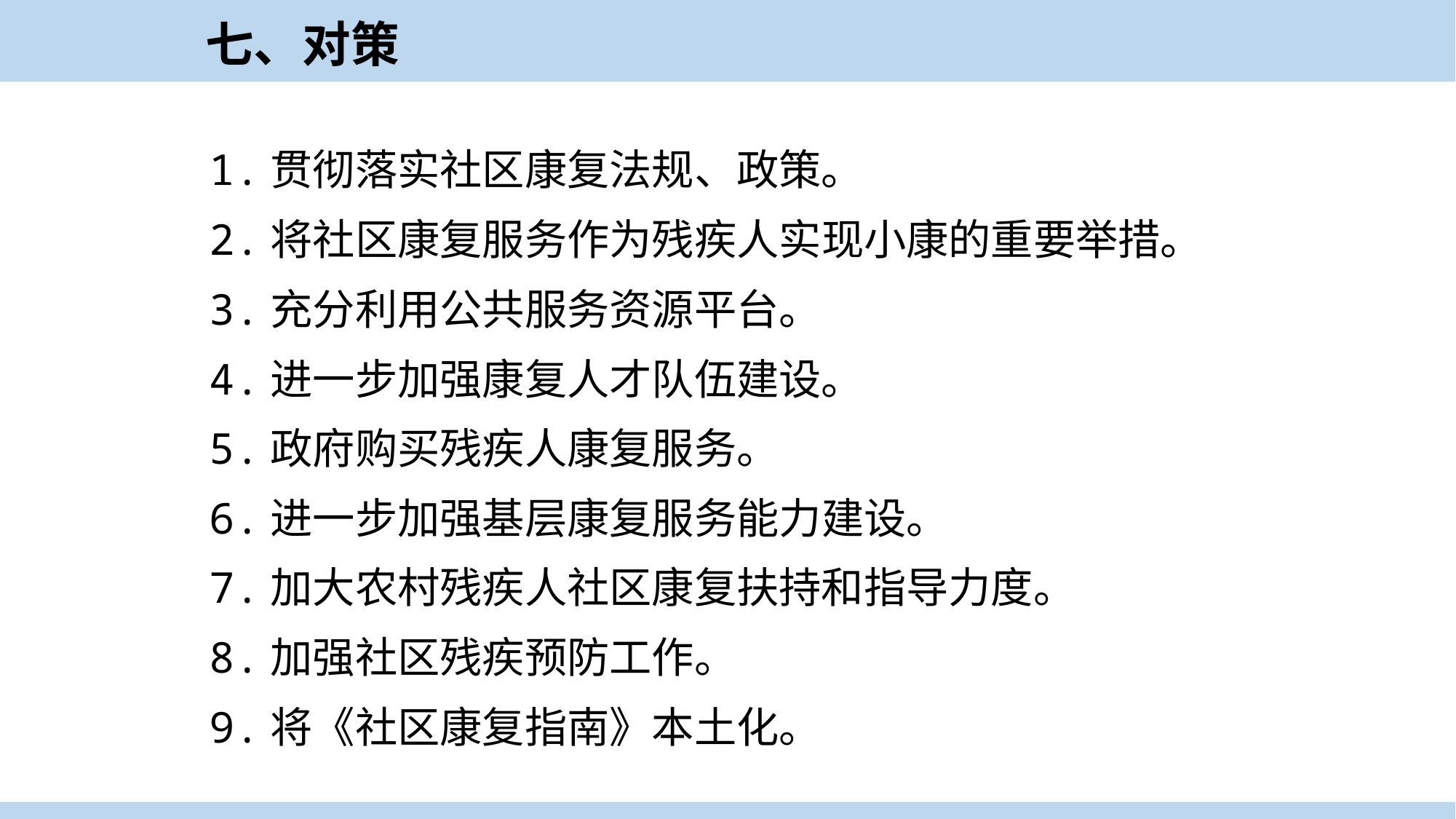

七、对策
1.贯彻落实社区康复法规、政策。
2.将社区康复服务作为残疾人实现小康的重要举措。
3.充分利用公共服务资源平台。
4.进一步加强康复人才队伍建设。
5.政府购买残疾人康复服务。
6.进一步加强基层康复服务能力建设。
7.加大农村残疾人社区康复扶持和指导力度。
8.加强社区残疾预防工作。
9.将《社区康复指南》本土化。